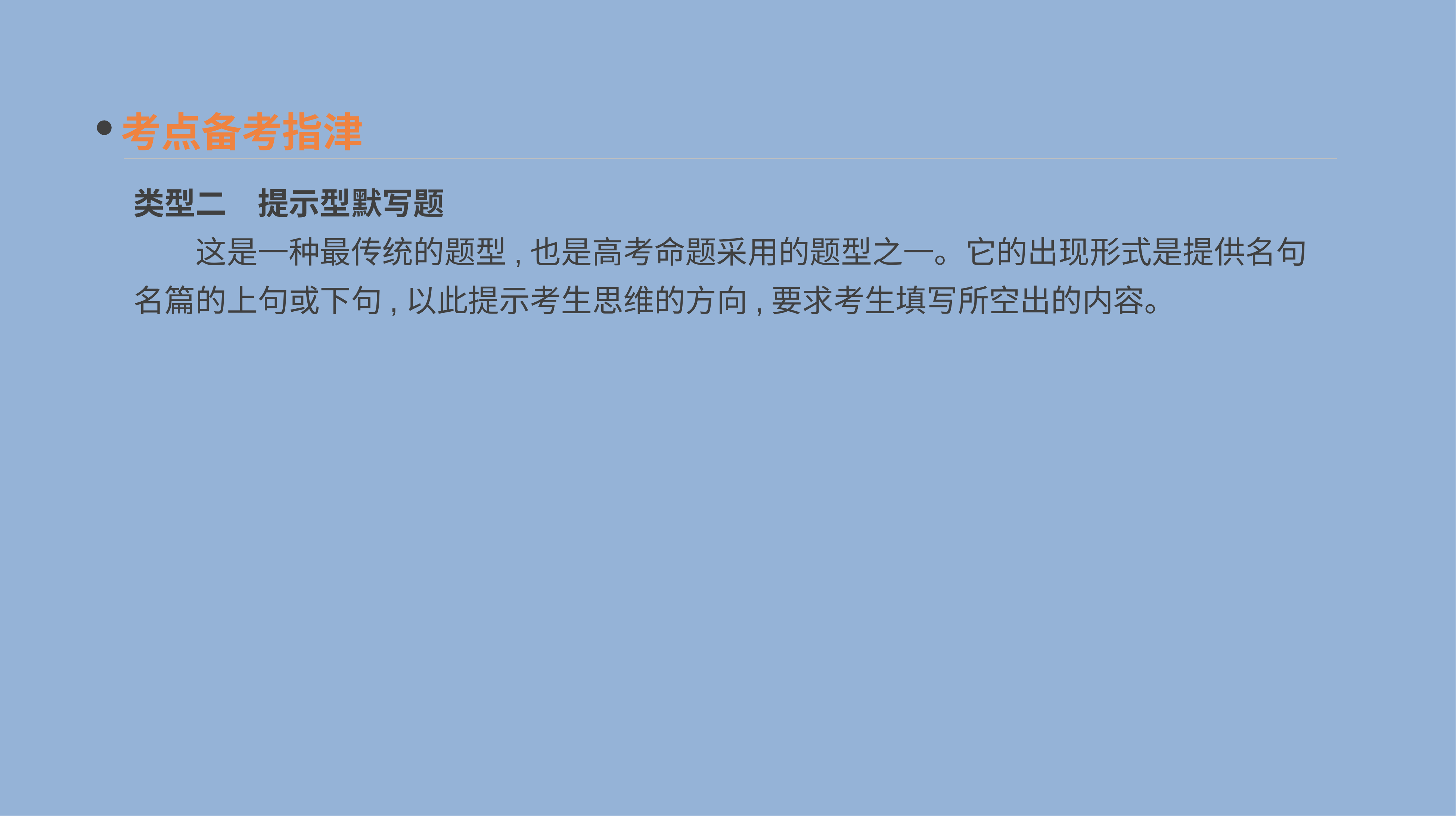

考点备考指津

类型二　提示型默写题
　　这是一种最传统的题型,也是高考命题采用的题型之一。它的出现形式是提供名句名篇的上句或下句,以此提示考生思维的方向,要求考生填写所空出的内容。